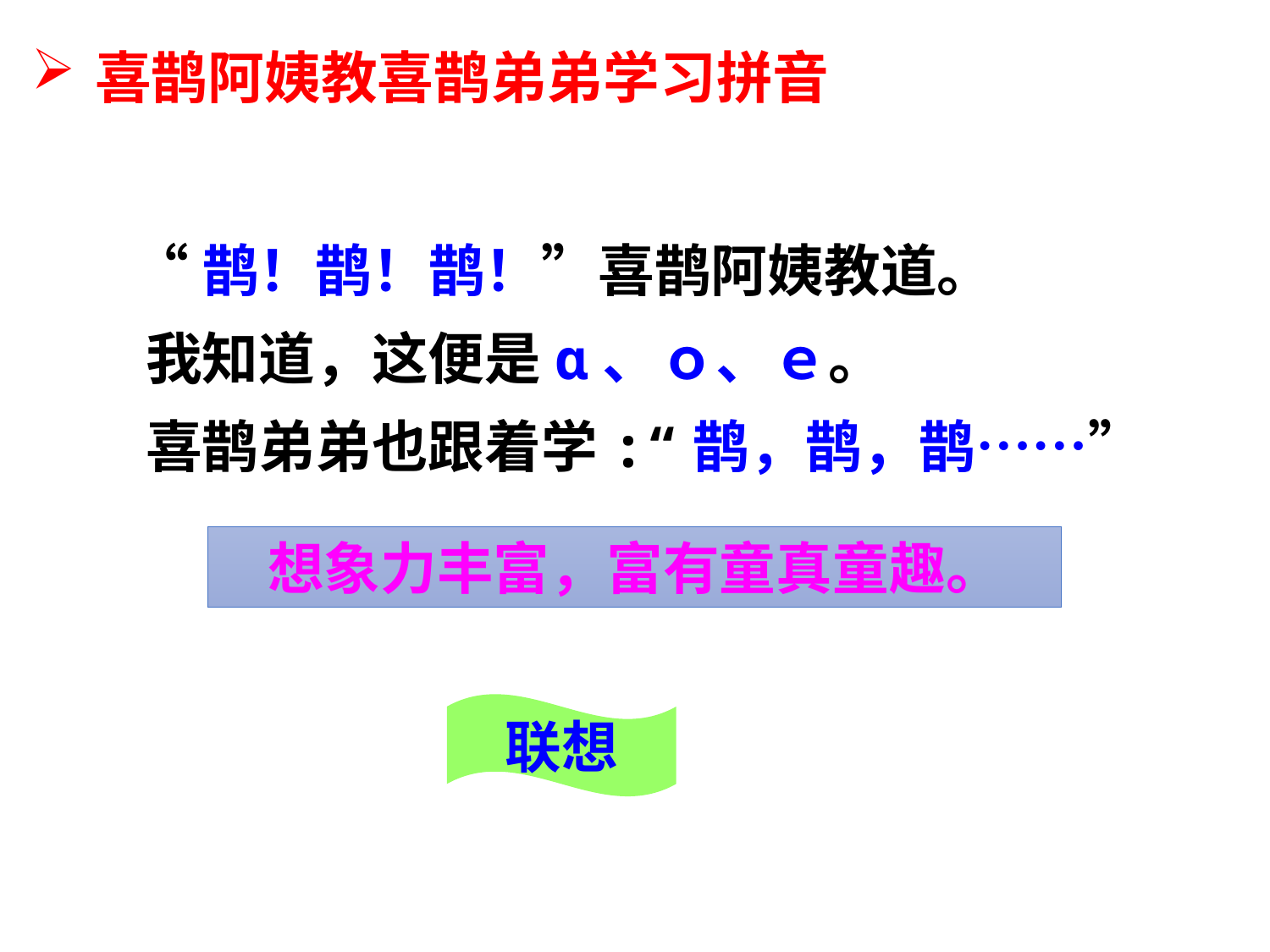

喜鹊阿姨教喜鹊弟弟学习拼音
    “鹊！鹊！鹊！”喜鹊阿姨教道。
    我知道，这便是ɑ、ｏ、ｅ。
    喜鹊弟弟也跟着学:“鹊，鹊，鹊……”
想象力丰富，富有童真童趣。
联想